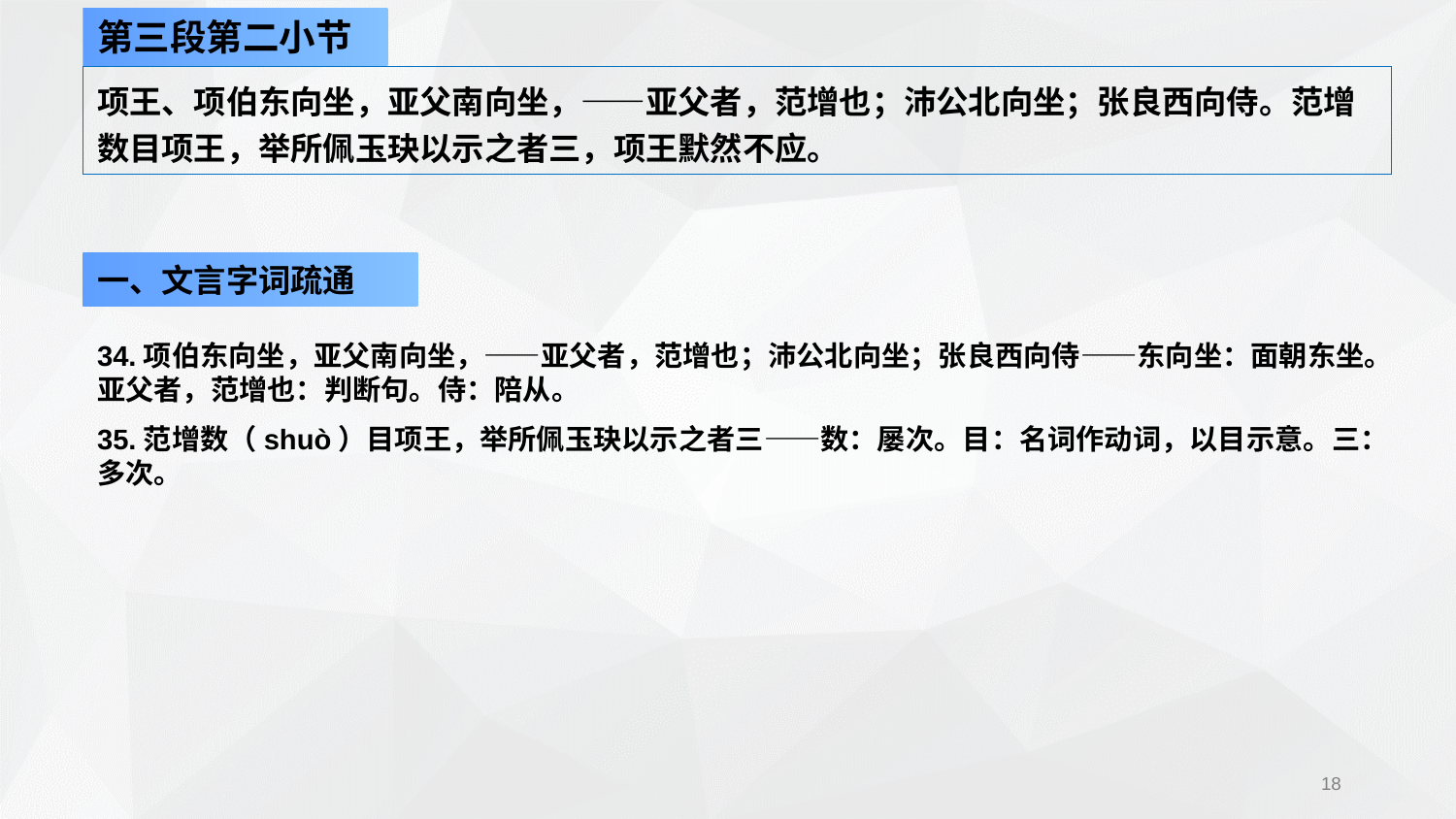

第三段第二小节
项王、项伯东向坐，亚父南向坐，——亚父者，范增也；沛公北向坐；张良西向侍。范增数目项王，举所佩玉玦以示之者三，项王默然不应。
一、文言字词疏通
34.项伯东向坐，亚父南向坐，——亚父者，范增也；沛公北向坐；张良西向侍——东向坐：面朝东坐。亚父者，范增也：判断句。侍：陪从。
35.范增数（shuò）目项王，举所佩玉玦以示之者三——数：屡次。目：名词作动词，以目示意。三：多次。
18